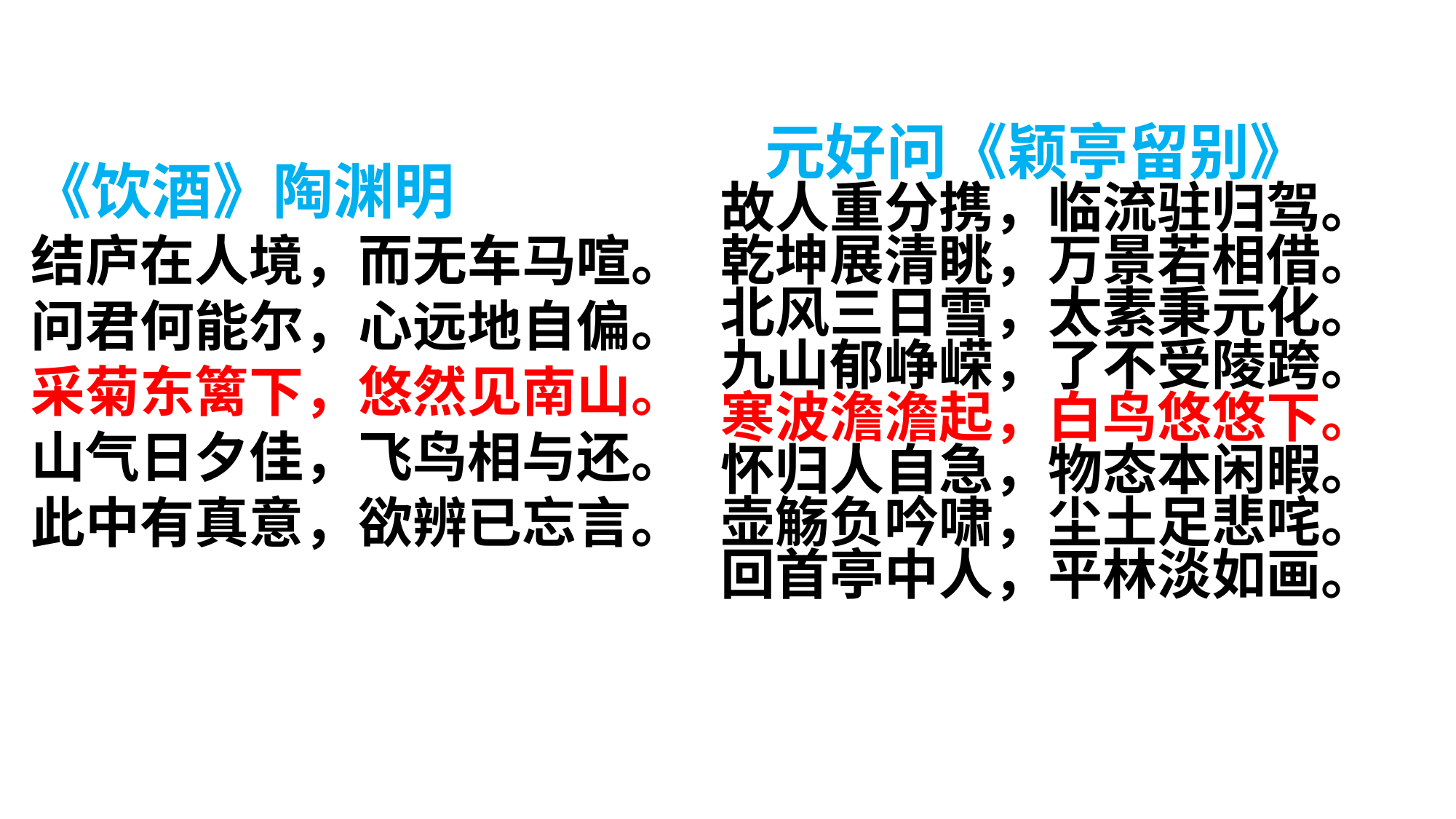

元好问《颖亭留别》
 故人重分携，临流驻归驾。
 乾坤展清眺，万景若相借。
 北风三日雪，太素秉元化。
 九山郁峥嵘，了不受陵跨。
 寒波澹澹起，白鸟悠悠下。
 怀归人自急，物态本闲暇。
 壶觞负吟啸，尘土足悲咤。
 回首亭中人，平林淡如画。
《饮酒》陶渊明
结庐在人境，而无车马喧。
问君何能尔，心远地自偏。
采菊东篱下，悠然见南山。
山气日夕佳，飞鸟相与还。
此中有真意，欲辨已忘言。